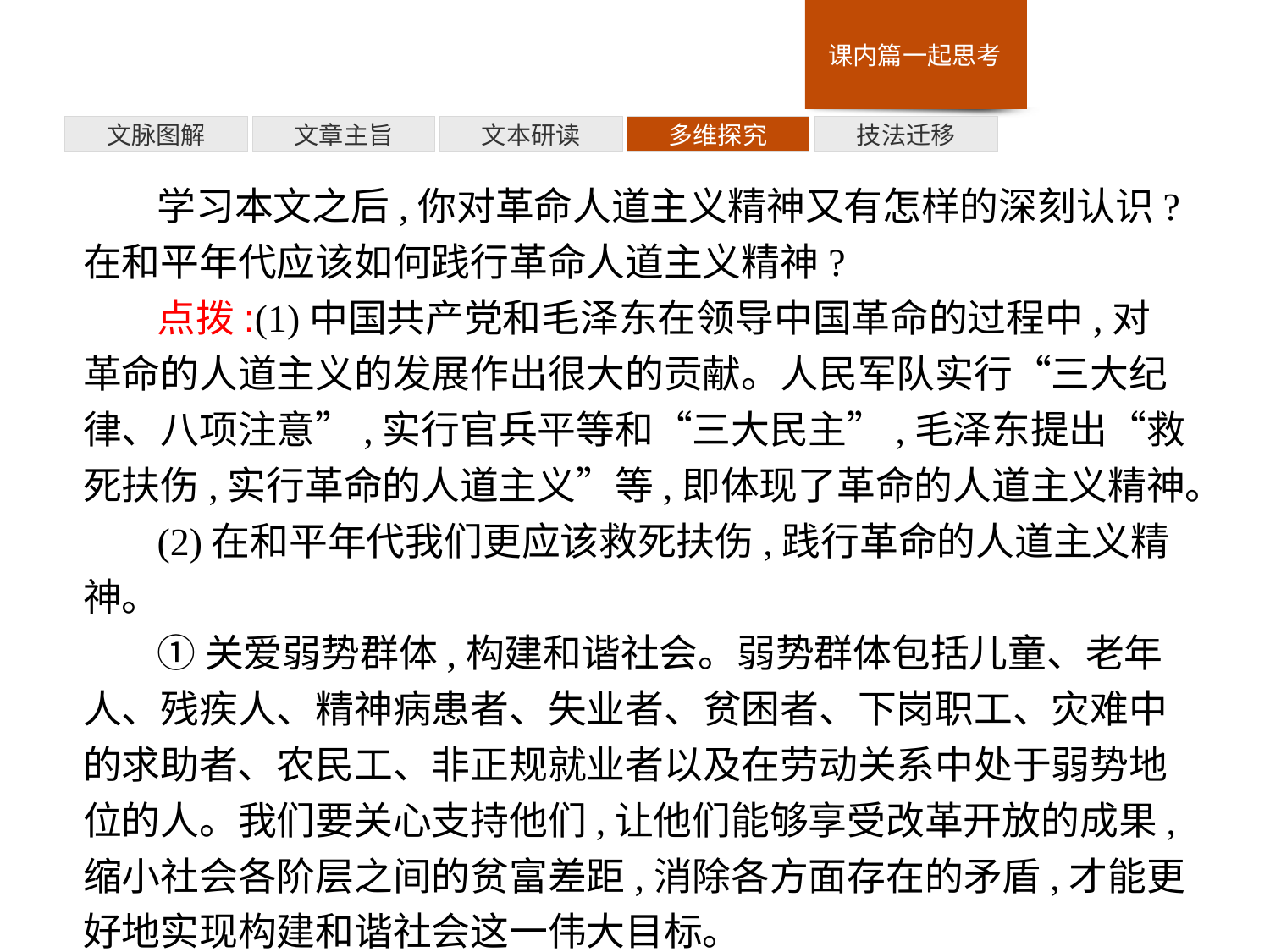

技法迁移
多维探究
文本研读
文章主旨
文脉图解
学习本文之后,你对革命人道主义精神又有怎样的深刻认识?在和平年代应该如何践行革命人道主义精神?
点拨:(1)中国共产党和毛泽东在领导中国革命的过程中,对革命的人道主义的发展作出很大的贡献。人民军队实行“三大纪律、八项注意”,实行官兵平等和“三大民主”,毛泽东提出“救死扶伤,实行革命的人道主义”等,即体现了革命的人道主义精神。
(2)在和平年代我们更应该救死扶伤,践行革命的人道主义精神。
①关爱弱势群体,构建和谐社会。弱势群体包括儿童、老年人、残疾人、精神病患者、失业者、贫困者、下岗职工、灾难中的求助者、农民工、非正规就业者以及在劳动关系中处于弱势地位的人。我们要关心支持他们,让他们能够享受改革开放的成果,缩小社会各阶层之间的贫富差距,消除各方面存在的矛盾,才能更好地实现构建和谐社会这一伟大目标。